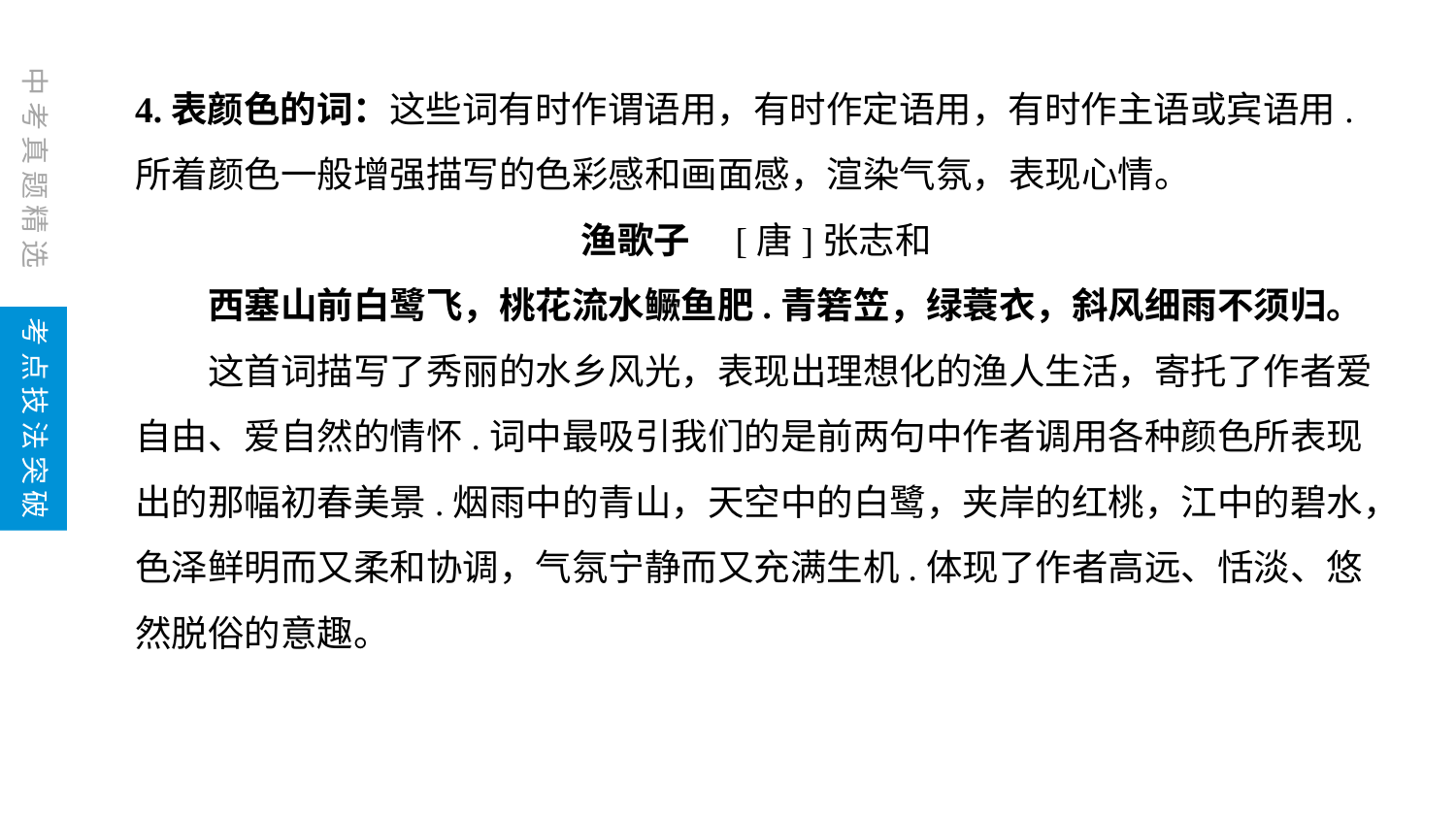

4.表颜色的词：这些词有时作谓语用，有时作定语用，有时作主语或宾语用.所着颜色一般增强描写的色彩感和画面感，渲染气氛，表现心情。
渔歌子　[唐]张志和
　　西塞山前白鹭飞，桃花流水鳜鱼肥.青箬笠，绿蓑衣，斜风细雨不须归。
　　这首词描写了秀丽的水乡风光，表现出理想化的渔人生活，寄托了作者爱自由、爱自然的情怀.词中最吸引我们的是前两句中作者调用各种颜色所表现出的那幅初春美景.烟雨中的青山，天空中的白鹭，夹岸的红桃，江中的碧水，色泽鲜明而又柔和协调，气氛宁静而又充满生机.体现了作者高远、恬淡、悠然脱俗的意趣。